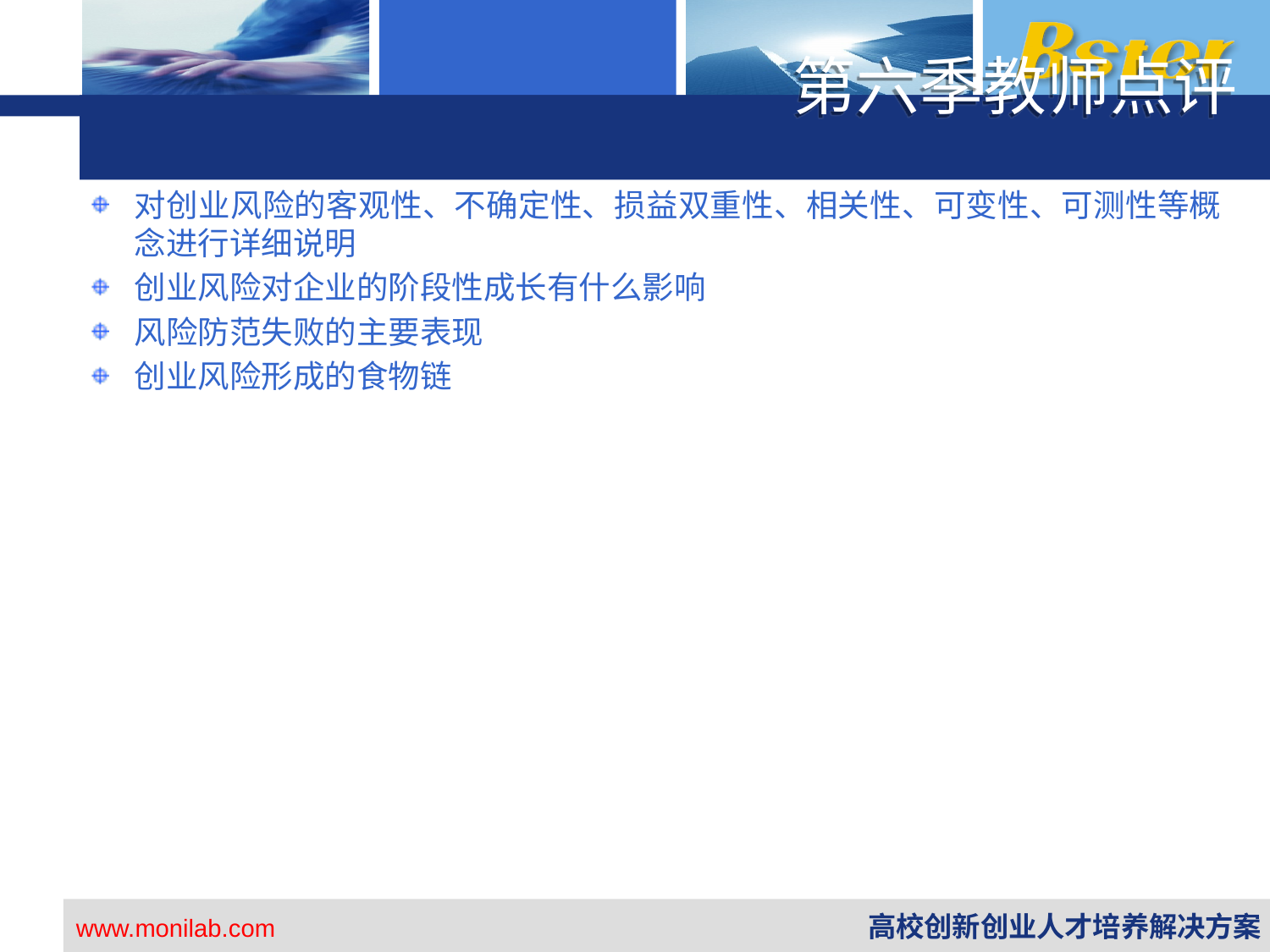

第六季教师点评
对创业风险的客观性、不确定性、损益双重性、相关性、可变性、可测性等概念进行详细说明
创业风险对企业的阶段性成长有什么影响
风险防范失败的主要表现
创业风险形成的食物链